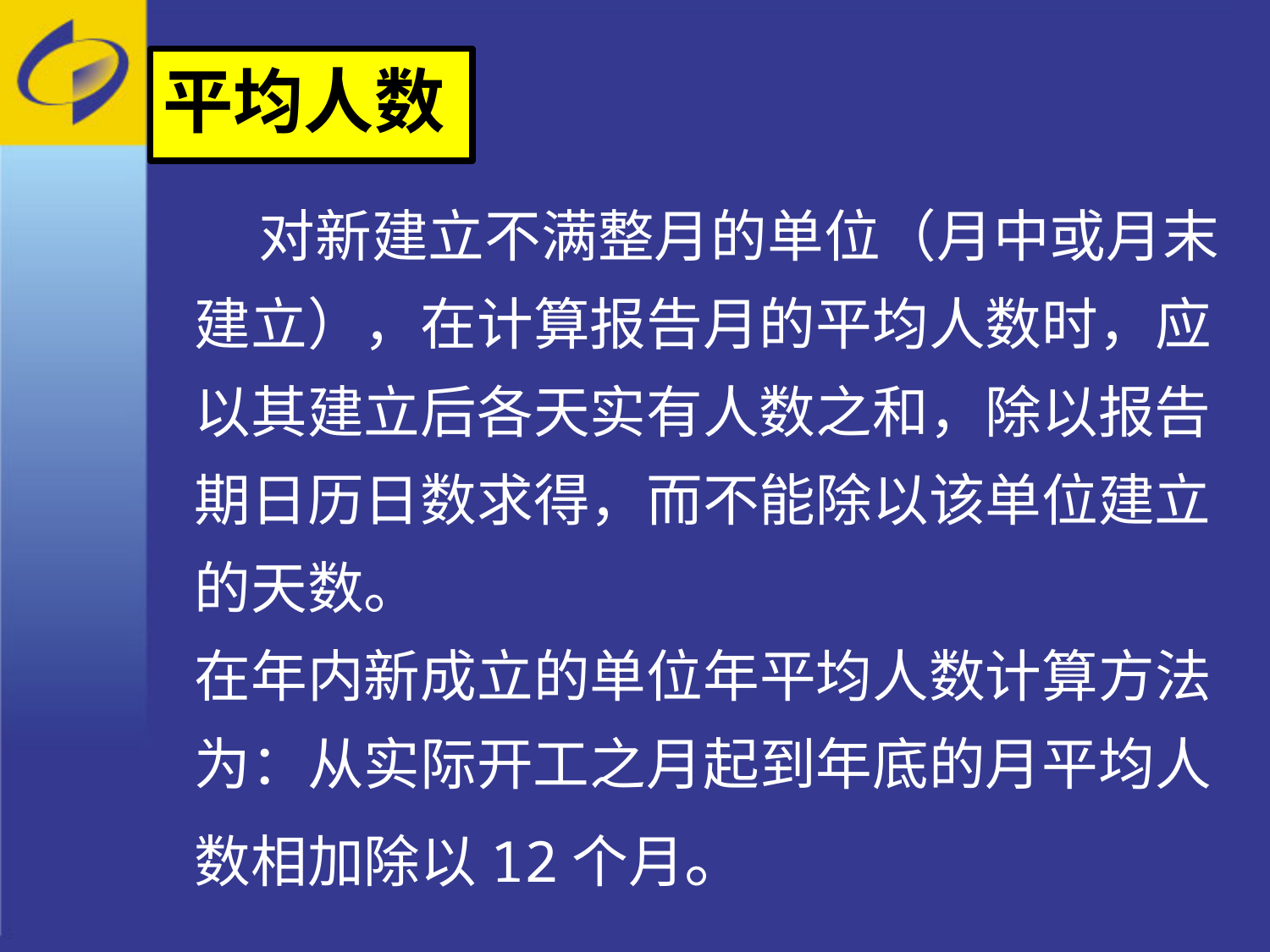

平均人数
    对新建立不满整月的单位（月中或月末建立），在计算报告月的平均人数时，应以其建立后各天实有人数之和，除以报告期日历日数求得，而不能除以该单位建立的天数。
在年内新成立的单位年平均人数计算方法为：从实际开工之月起到年底的月平均人数相加除以12个月。